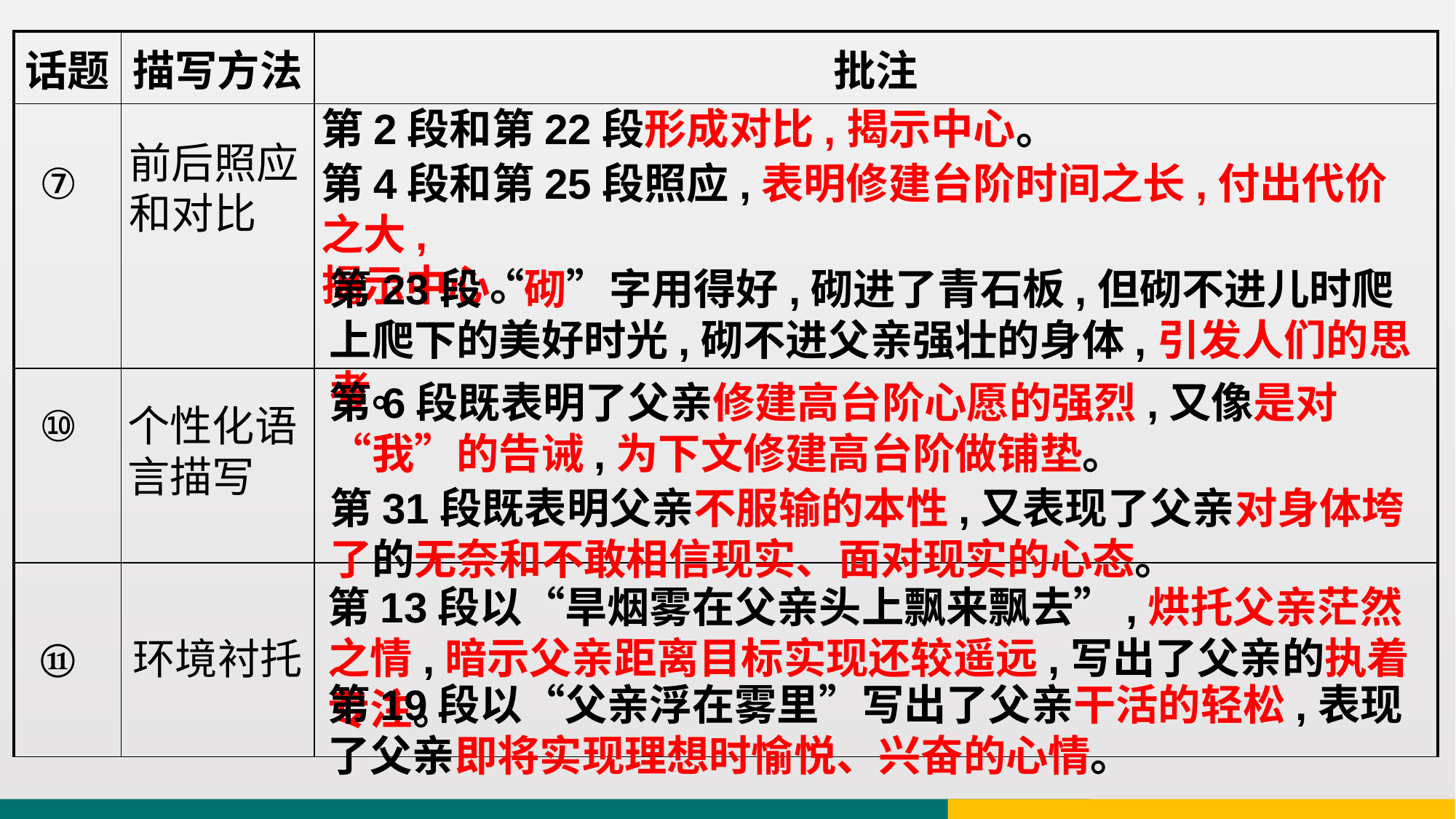

| 话题 | 描写方法 | 批注 |
| --- | --- | --- |
|  |  |  |
|  |  |  |
|  |  |  |
第2段和第22段形成对比,揭示中心。
前后照应和对比
⑦
第4段和第25段照应,表明修建台阶时间之长,付出代价之大,
揭示中心。
第23段“砌”字用得好,砌进了青石板,但砌不进儿时爬上爬下的美好时光,砌不进父亲强壮的身体,引发人们的思考。
第6段既表明了父亲修建高台阶心愿的强烈,又像是对“我”的告诫,为下文修建高台阶做铺垫。
⑩
个性化语言描写
第31段既表明父亲不服输的本性,又表现了父亲对身体垮了的无奈和不敢相信现实、面对现实的心态。
第13段以“旱烟雾在父亲头上飘来飘去”,烘托父亲茫然之情,暗示父亲距离目标实现还较遥远,写出了父亲的执着专注。
⑪
环境衬托
第19段以“父亲浮在雾里”写出了父亲干活的轻松,表现了父亲即将实现理想时愉悦、兴奋的心情。